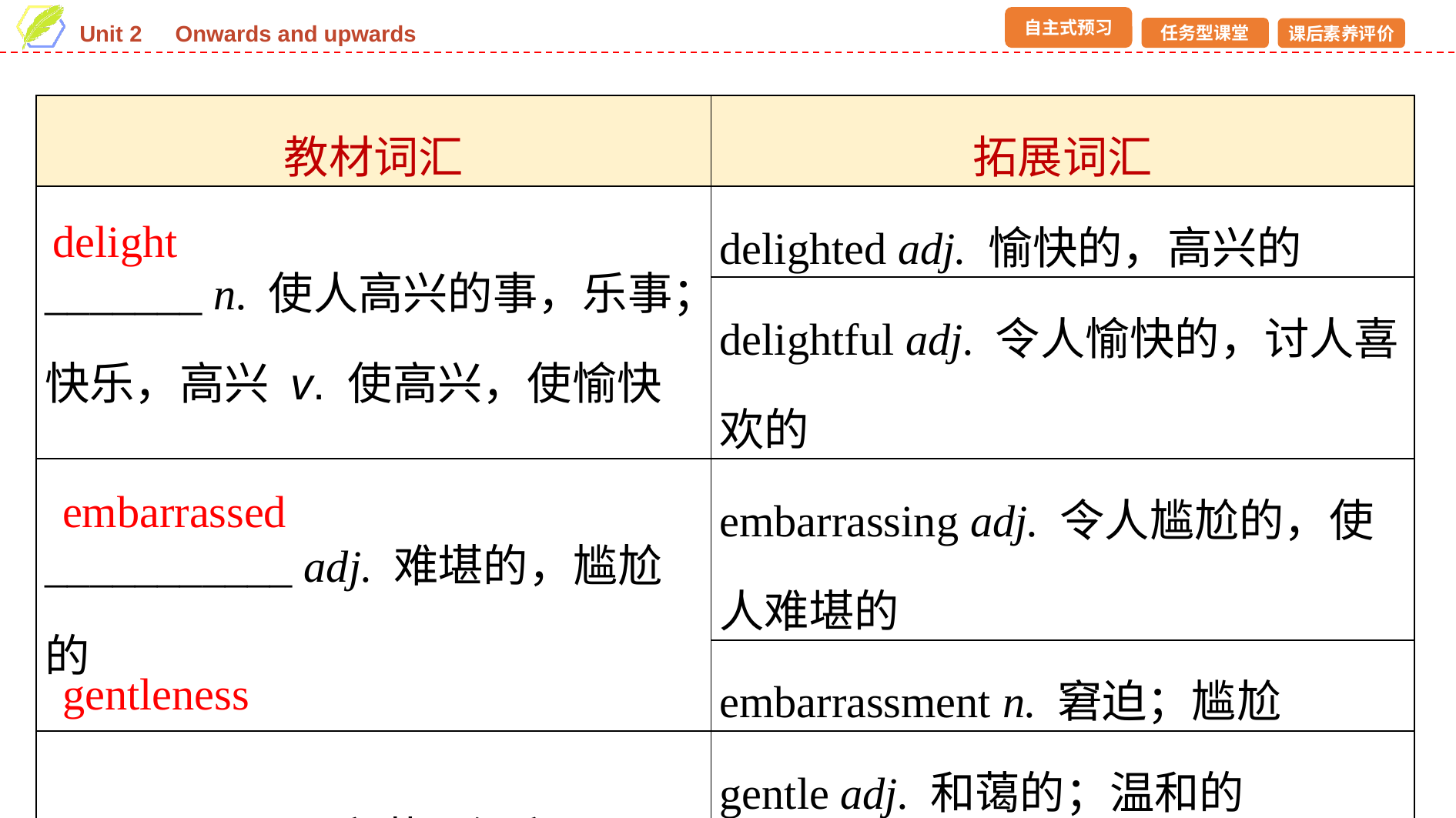

| 教材词汇 | 拓展词汇 |
| --- | --- |
| \_\_\_\_\_\_\_ n. 使人高兴的事，乐事；快乐，高兴 v. 使高兴，使愉快 | delighted adj. 愉快的，高兴的 |
|  | delightful adj. 令人愉快的，讨人喜欢的 |
| \_\_\_\_\_\_\_\_\_\_\_ adj. 难堪的，尴尬的 | embarrassing adj. 令人尴尬的，使人难堪的 |
|  | embarrassment n. 窘迫；尴尬 |
| \_\_\_\_\_\_\_\_\_\_ n. 和蔼，温和 | gentle adj. 和蔼的；温和的 |
|  | gently adv. 和蔼地；温和地 |
delight
embarrassed
gentleness